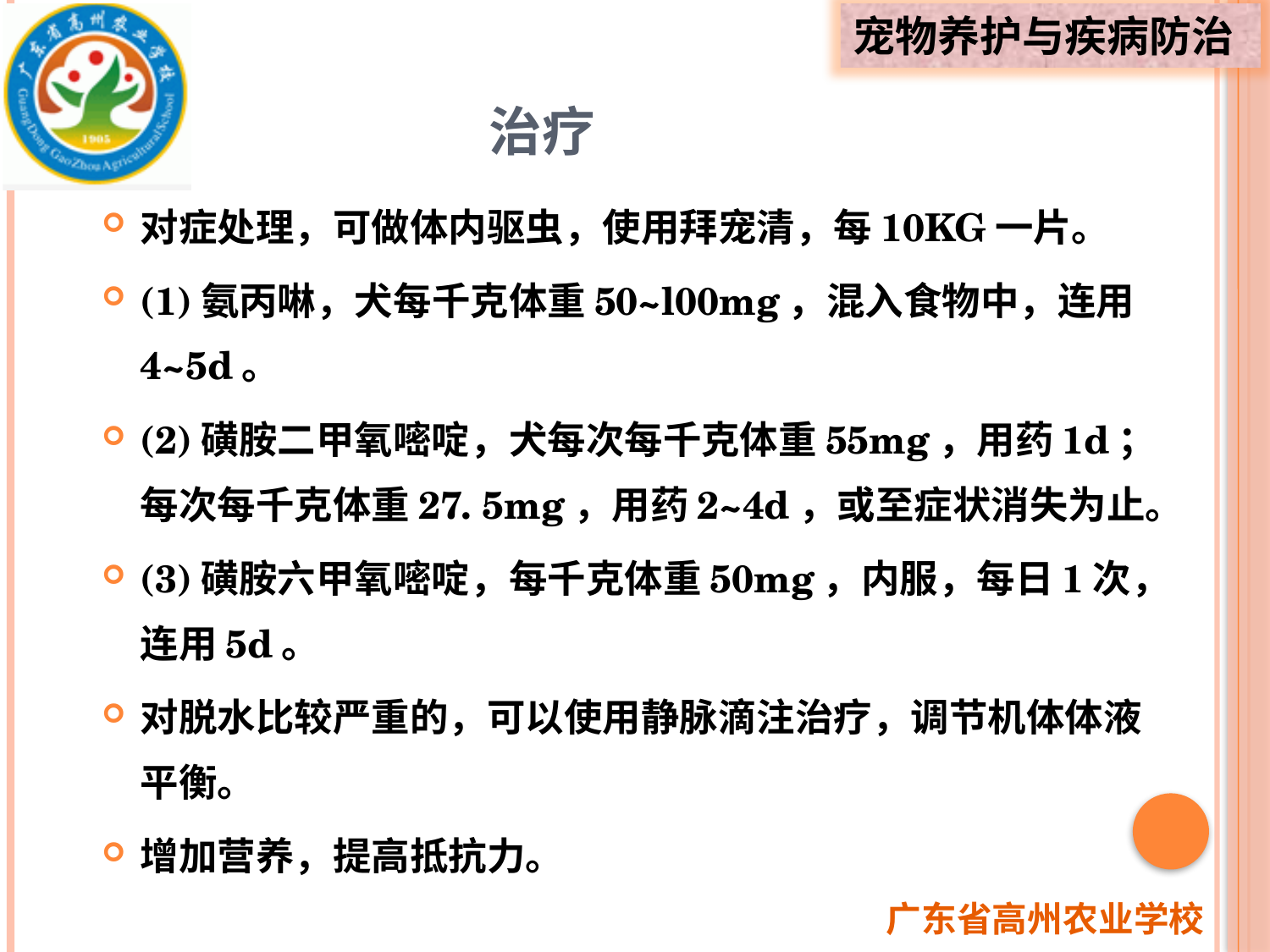

# 治疗
对症处理，可做体内驱虫，使用拜宠清，每10KG一片。
(1)氨丙啉，犬每千克体重50~l00mg，混入食物中，连用4~5d。
(2)磺胺二甲氧嘧啶，犬每次每千克体重55mg，用药1d；每次每千克体重27. 5mg，用药2~4d，或至症状消失为止。
(3)磺胺六甲氧嘧啶，每千克体重50mg，内服，每日1次，连用5d。
对脱水比较严重的，可以使用静脉滴注治疗，调节机体体液平衡。
增加营养，提高抵抗力。